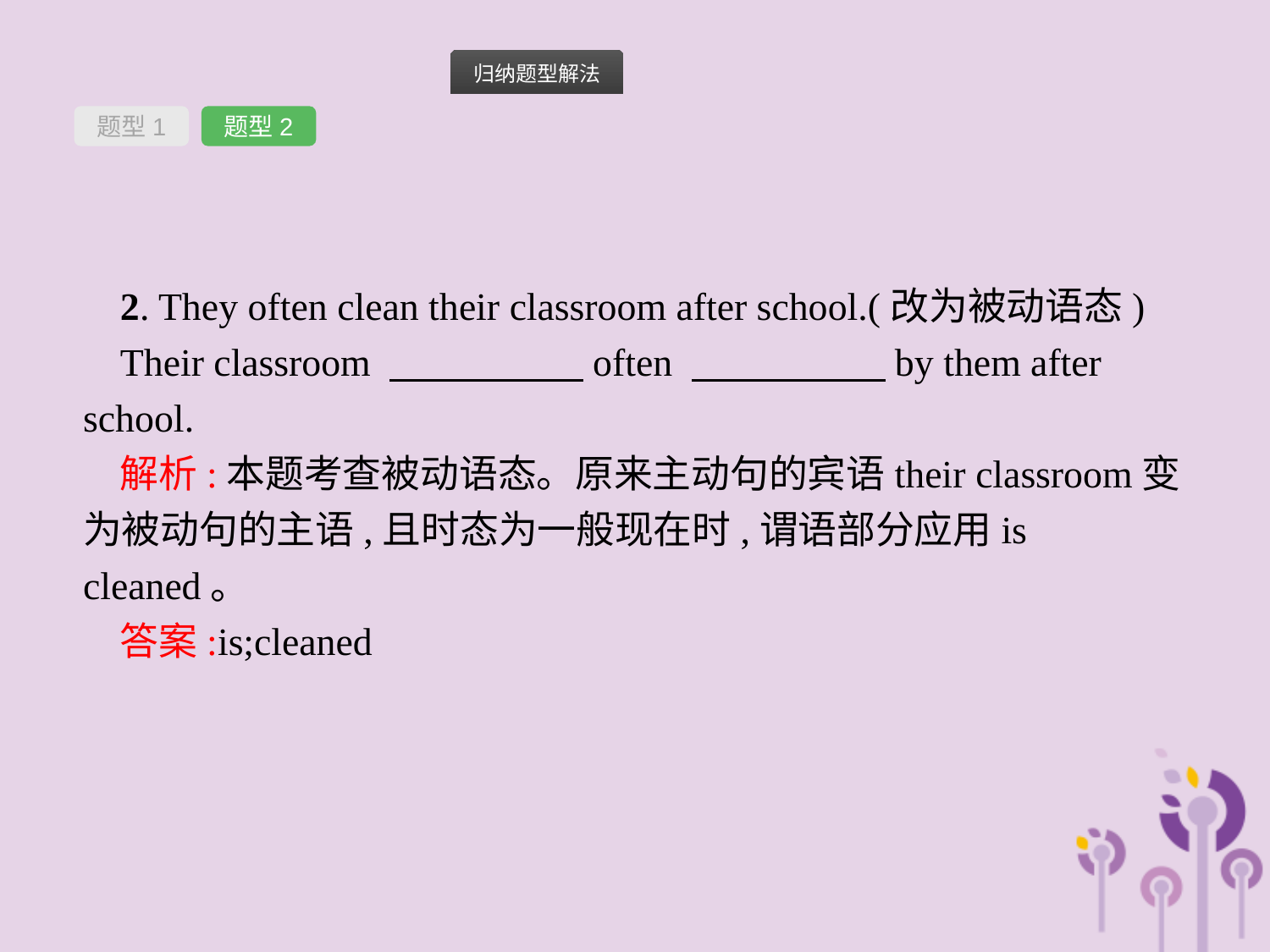

题型1
题型2
2. They often clean their classroom after school.(改为被动语态)
Their classroom 　　　　　often 　　　　　by them after school.
解析:本题考查被动语态。原来主动句的宾语their classroom变为被动句的主语,且时态为一般现在时,谓语部分应用is cleaned。
答案:is;cleaned